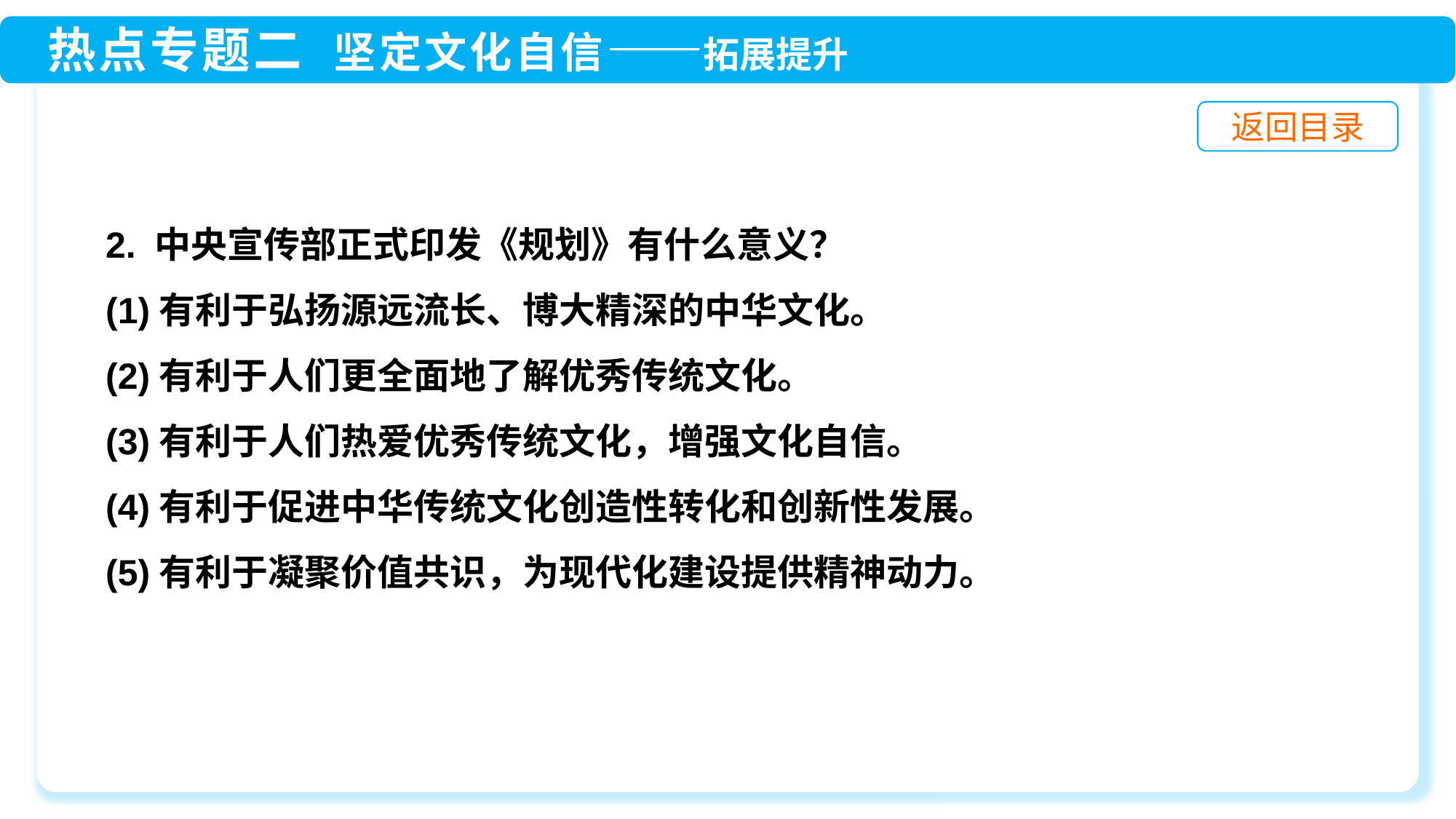

2. 中央宣传部正式印发《规划》有什么意义？
(1)有利于弘扬源远流长、博大精深的中华文化。
(2)有利于人们更全面地了解优秀传统文化。
(3)有利于人们热爱优秀传统文化，增强文化自信。
(4)有利于促进中华传统文化创造性转化和创新性发展。
(5)有利于凝聚价值共识，为现代化建设提供精神动力。